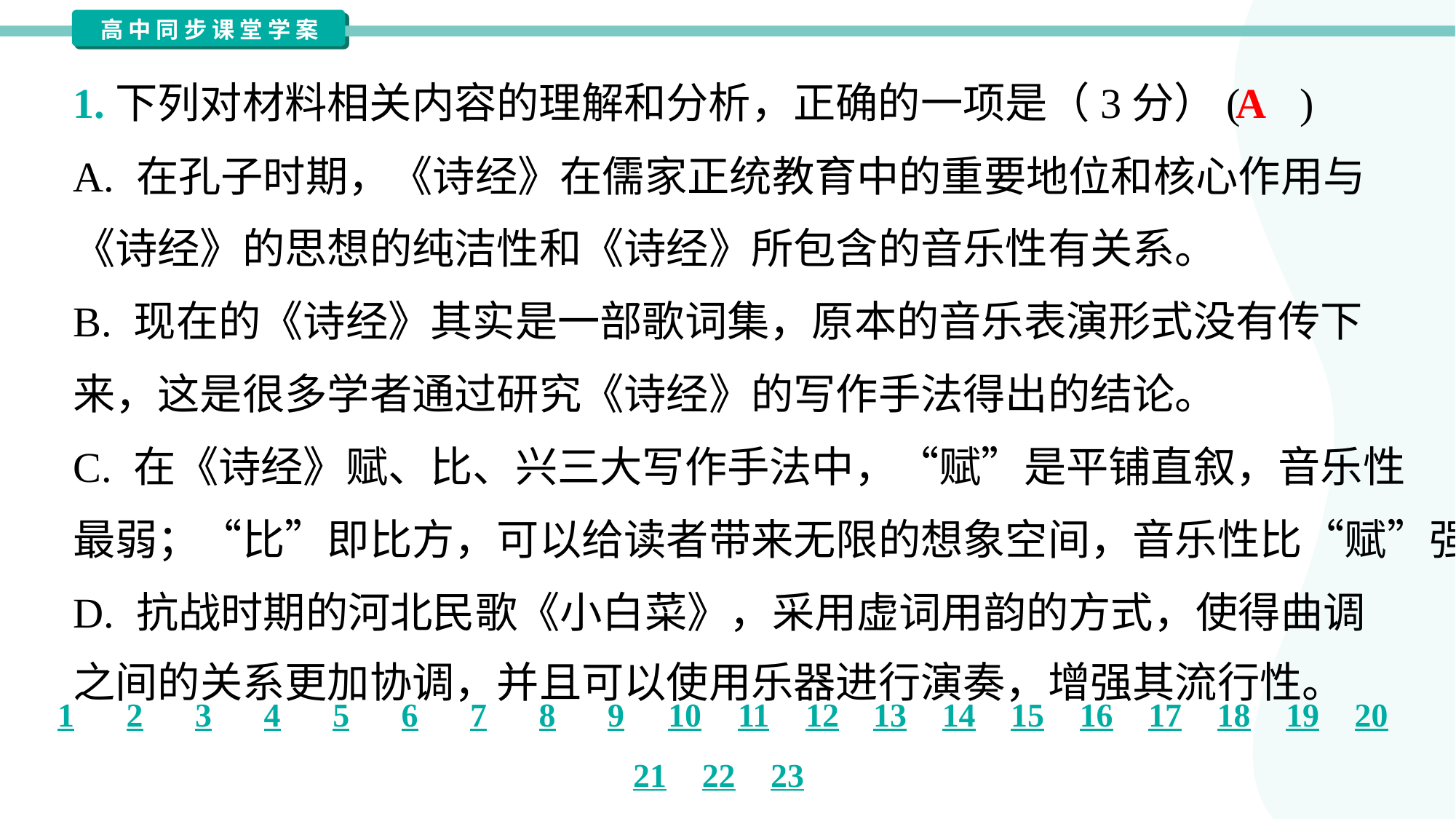

A
1.下列对材料相关内容的理解和分析，正确的一项是（3分）(     )
A. 在孔子时期，《诗经》在儒家正统教育中的重要地位和核心作用与
《诗经》的思想的纯洁性和《诗经》所包含的音乐性有关系。
B. 现在的《诗经》其实是一部歌词集，原本的音乐表演形式没有传下
来，这是很多学者通过研究《诗经》的写作手法得出的结论。
C. 在《诗经》赋、比、兴三大写作手法中，“赋”是平铺直叙，音乐性
最弱；“比”即比方，可以给读者带来无限的想象空间，音乐性比“赋”强。
D. 抗战时期的河北民歌《小白菜》，采用虚词用韵的方式，使得曲调
之间的关系更加协调，并且可以使用乐器进行演奏，增强其流行性。